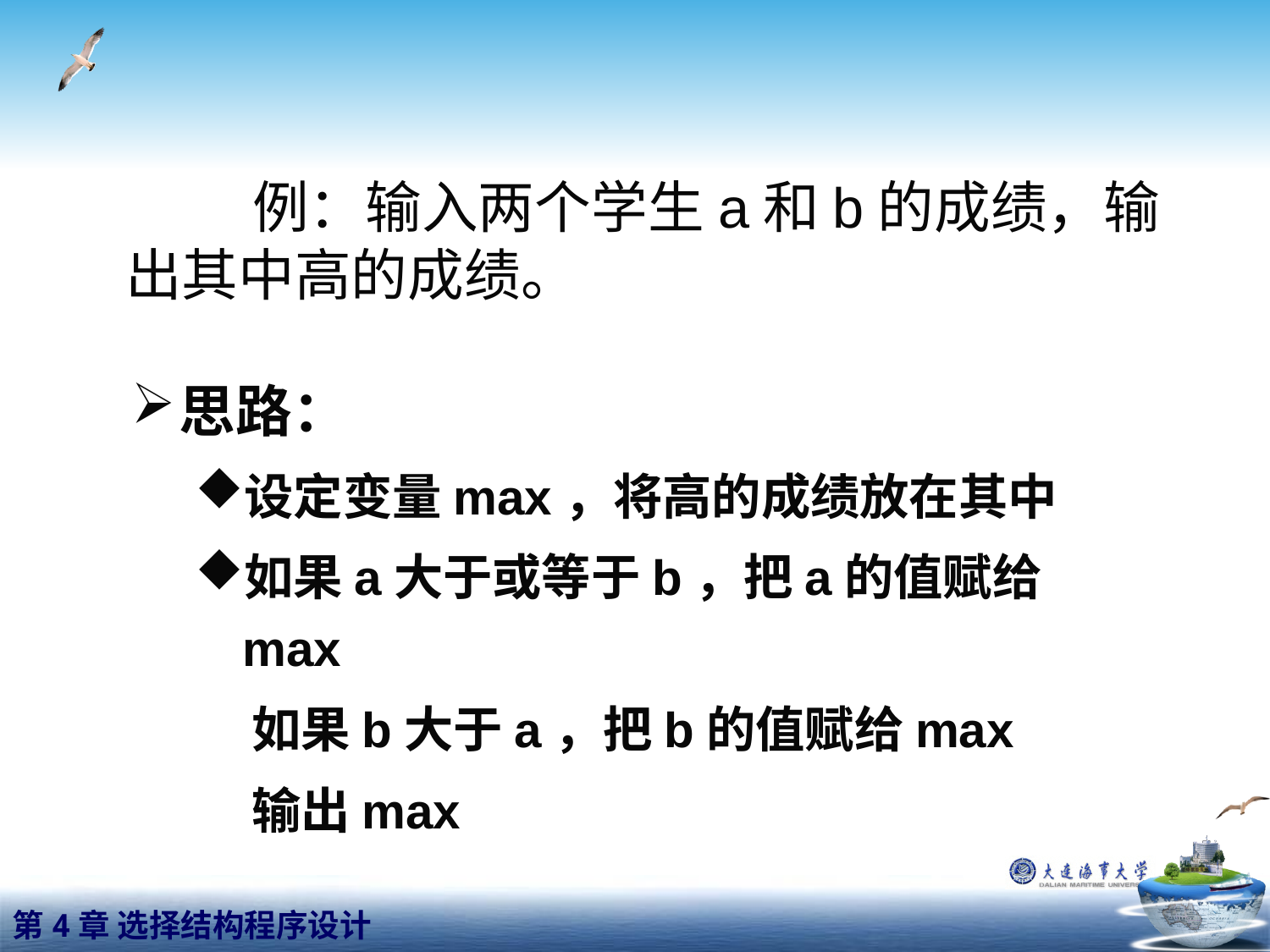

#

 		例：输入两个学生a和b的成绩，输出其中高的成绩。

思路：
设定变量max，将高的成绩放在其中
如果a大于或等于b，把a的值赋给max
    如果b大于a，把b的值赋给max
    输出max